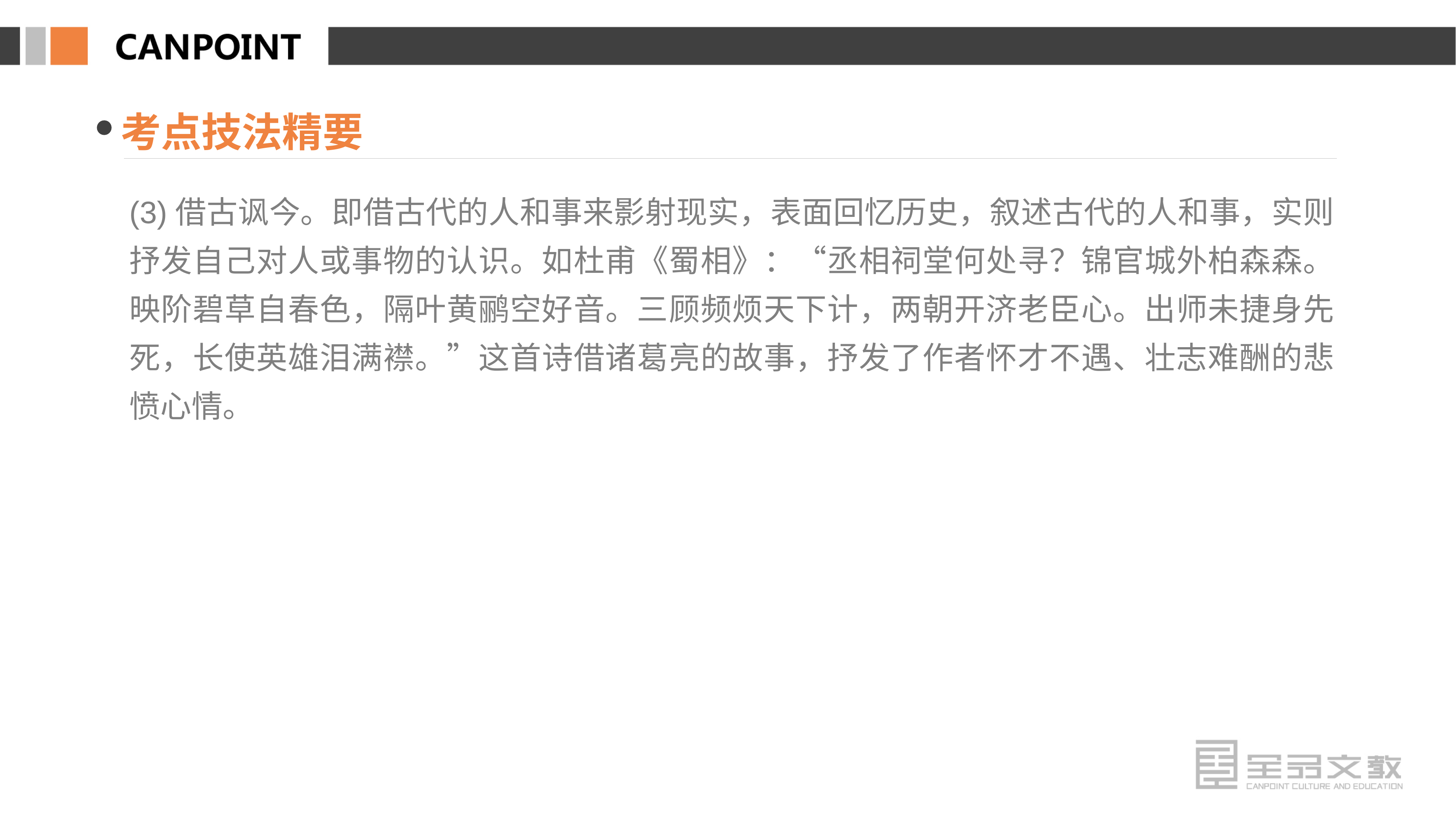

考点技法精要

(3)借古讽今。即借古代的人和事来影射现实，表面回忆历史，叙述古代的人和事，实则抒发自己对人或事物的认识。如杜甫《蜀相》：“丞相祠堂何处寻？锦官城外柏森森。映阶碧草自春色，隔叶黄鹂空好音。三顾频烦天下计，两朝开济老臣心。出师未捷身先死，长使英雄泪满襟。”这首诗借诸葛亮的故事，抒发了作者怀才不遇、壮志难酬的悲愤心情。